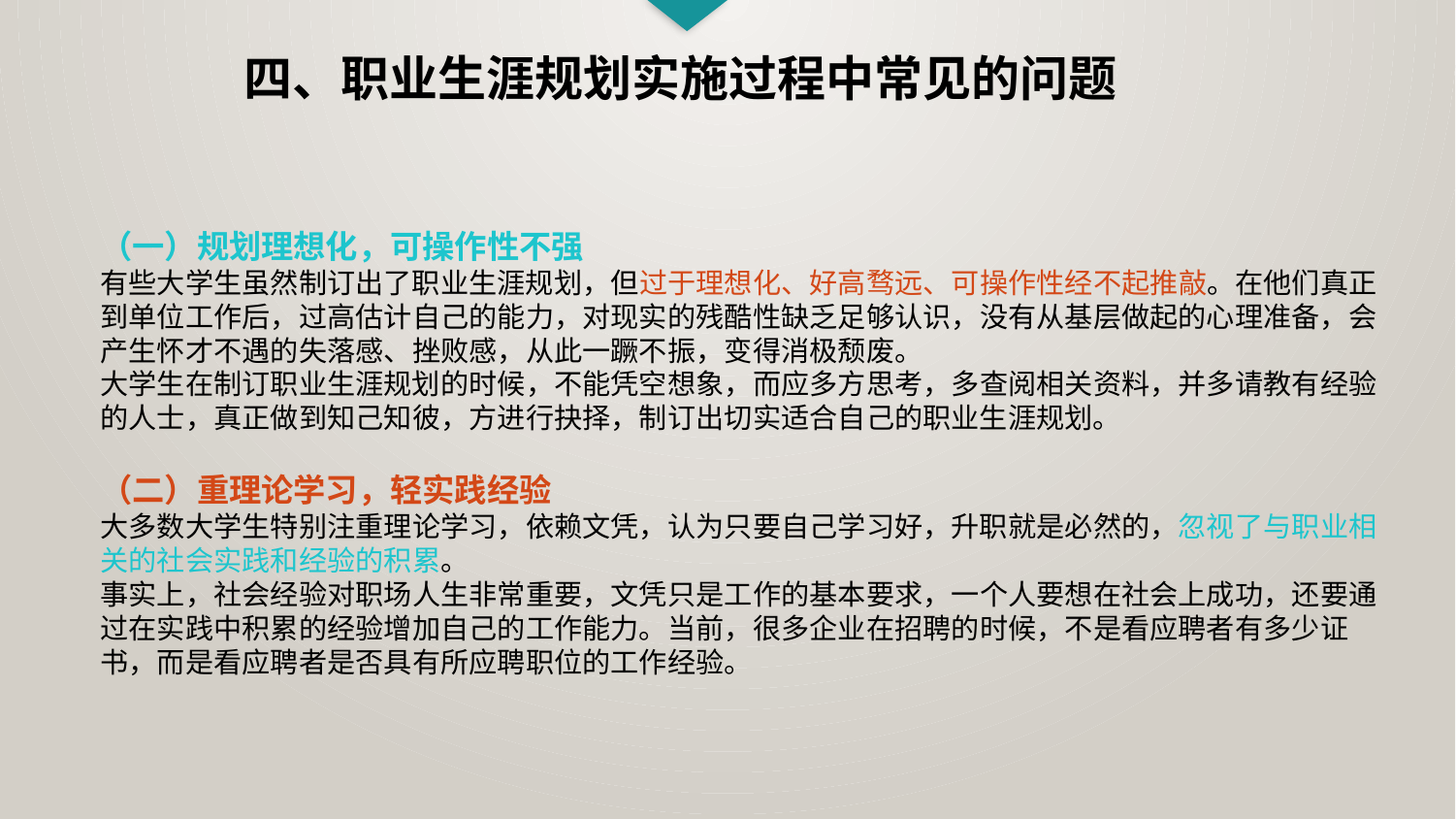

四、职业生涯规划实施过程中常见的问题
（一）规划理想化，可操作性不强
有些大学生虽然制订出了职业生涯规划，但过于理想化、好高骛远、可操作性经不起推敲。在他们真正到单位工作后，过高估计自己的能力，对现实的残酷性缺乏足够认识，没有从基层做起的心理准备，会产生怀才不遇的失落感、挫败感，从此一蹶不振，变得消极颓废。
大学生在制订职业生涯规划的时候，不能凭空想象，而应多方思考，多查阅相关资料，并多请教有经验的人士，真正做到知己知彼，方进行抉择，制订出切实适合自己的职业生涯规划。
（二）重理论学习，轻实践经验
大多数大学生特别注重理论学习，依赖文凭，认为只要自己学习好，升职就是必然的，忽视了与职业相关的社会实践和经验的积累。
事实上，社会经验对职场人生非常重要，文凭只是工作的基本要求，一个人要想在社会上成功，还要通过在实践中积累的经验增加自己的工作能力。当前，很多企业在招聘的时候，不是看应聘者有多少证书，而是看应聘者是否具有所应聘职位的工作经验。
35